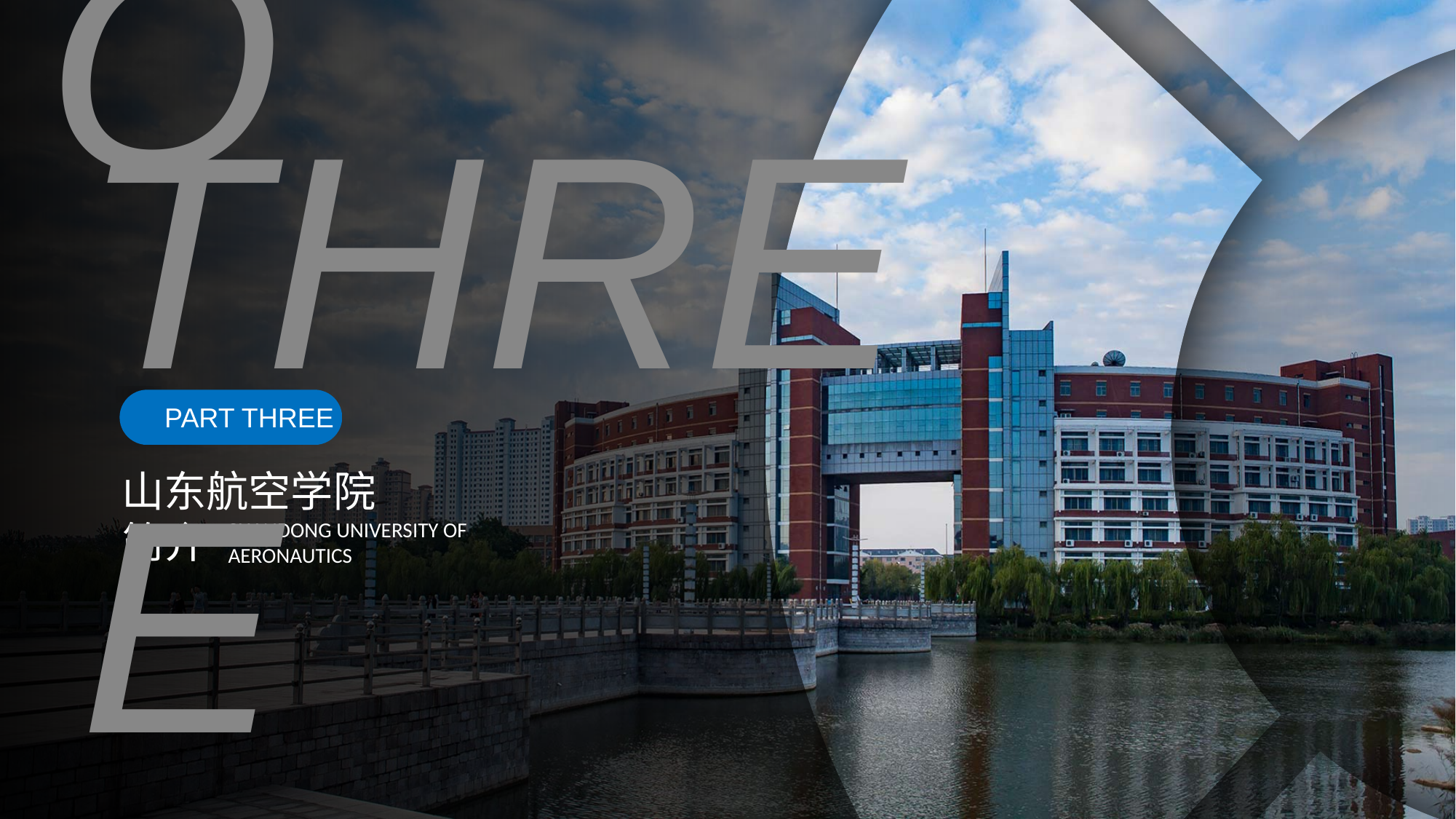

TWO

PART TWO
山东航空学院简介
SHANDONG UNIVERSITY OF AERONAUTICS

THREE

PART THREE
山东航空学院简介
SHANDONG UNIVERSITY OF AERONAUTICS
FOER

PART FOUR
山东航空学院简介
SHANDONG UNIVERSITY OF AERONAUTICS